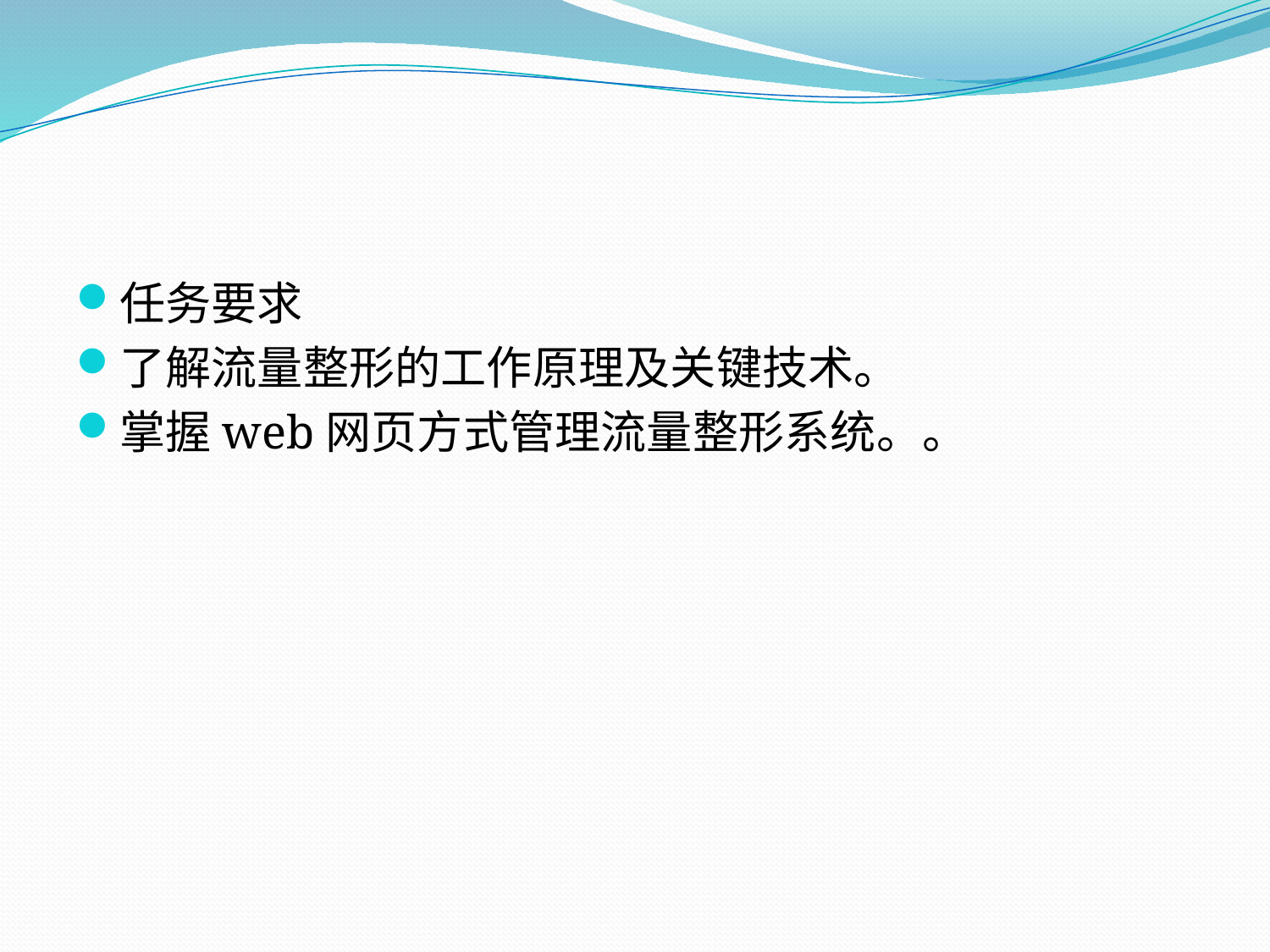

#
任务要求
了解流量整形的工作原理及关键技术。
掌握web网页方式管理流量整形系统。。